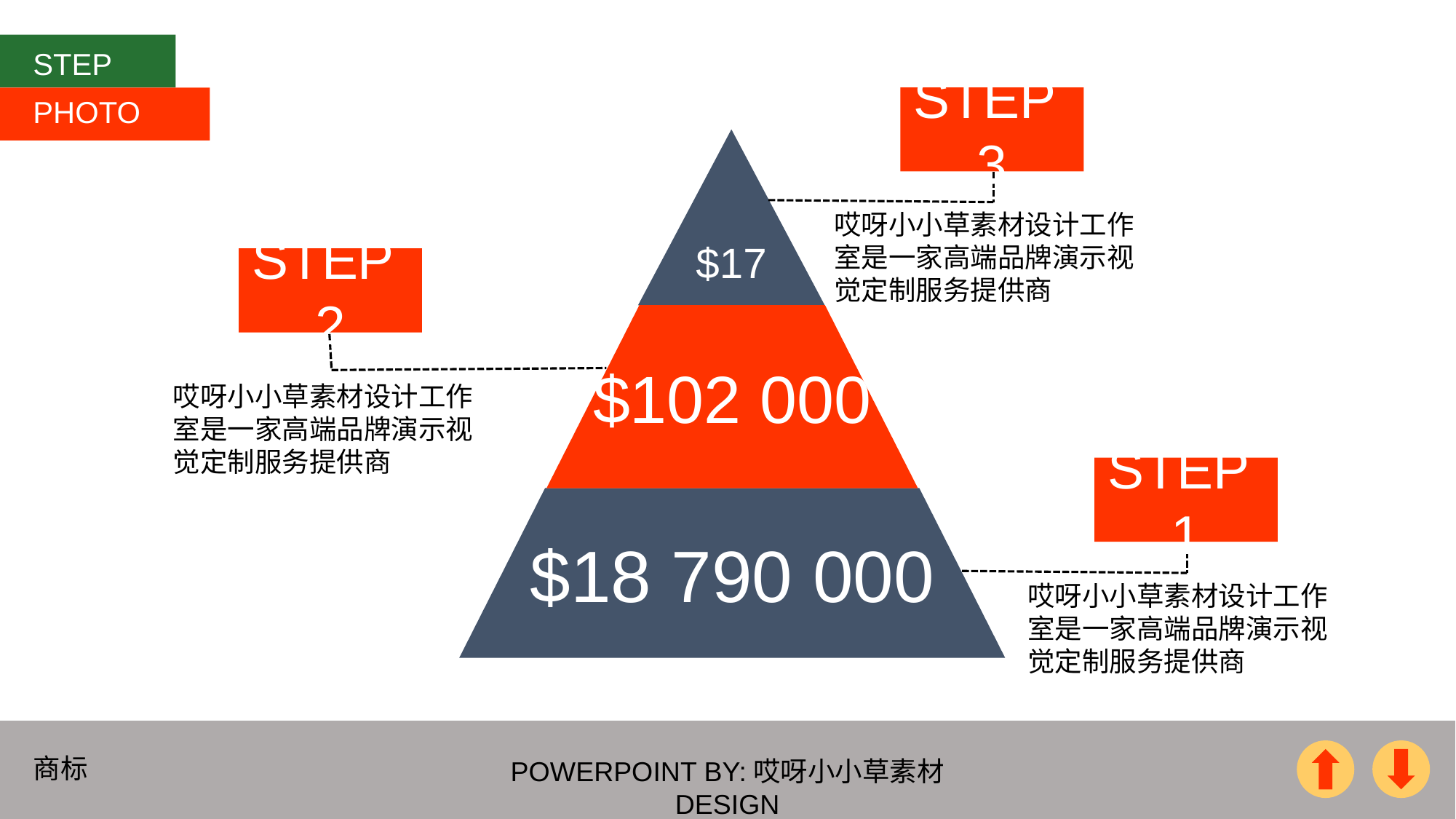

STEP
PHOTO
STEP  3
$17
$102 000
$18 790 000
哎呀小小草素材设计工作室是一家高端品牌演示视觉定制服务提供商
STEP  2
哎呀小小草素材设计工作室是一家高端品牌演示视觉定制服务提供商
STEP  1
哎呀小小草素材设计工作室是一家高端品牌演示视觉定制服务提供商